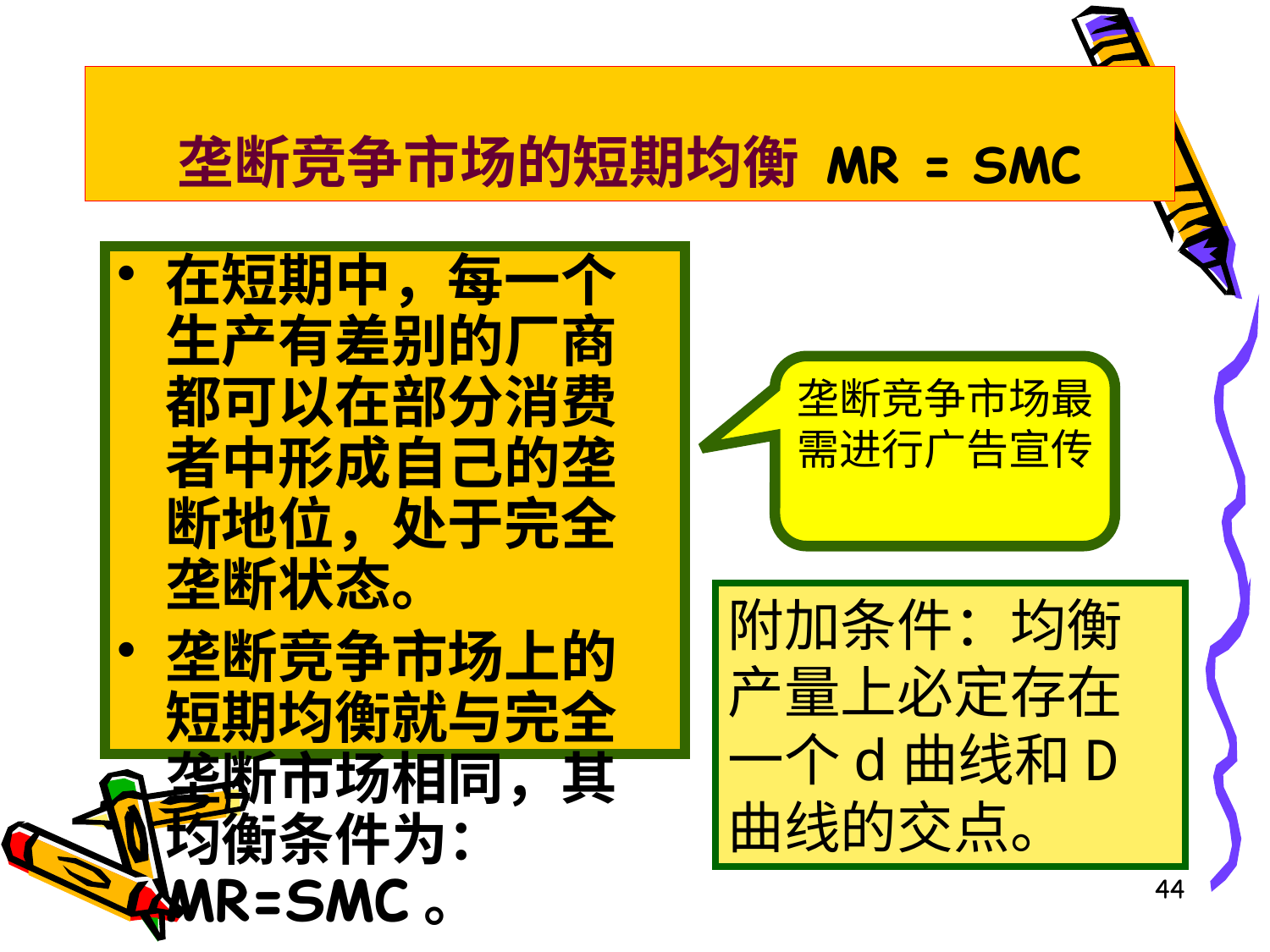

# 垄断竞争市场的短期均衡 MR = SMC
在短期中，每一个生产有差别的厂商都可以在部分消费者中形成自己的垄断地位，处于完全垄断状态。
垄断竞争市场上的短期均衡就与完全垄断市场相同，其均衡条件为：MR=SMC。
垄断竞争市场最需进行广告宣传
附加条件：均衡产量上必定存在一个d曲线和D曲线的交点。
44